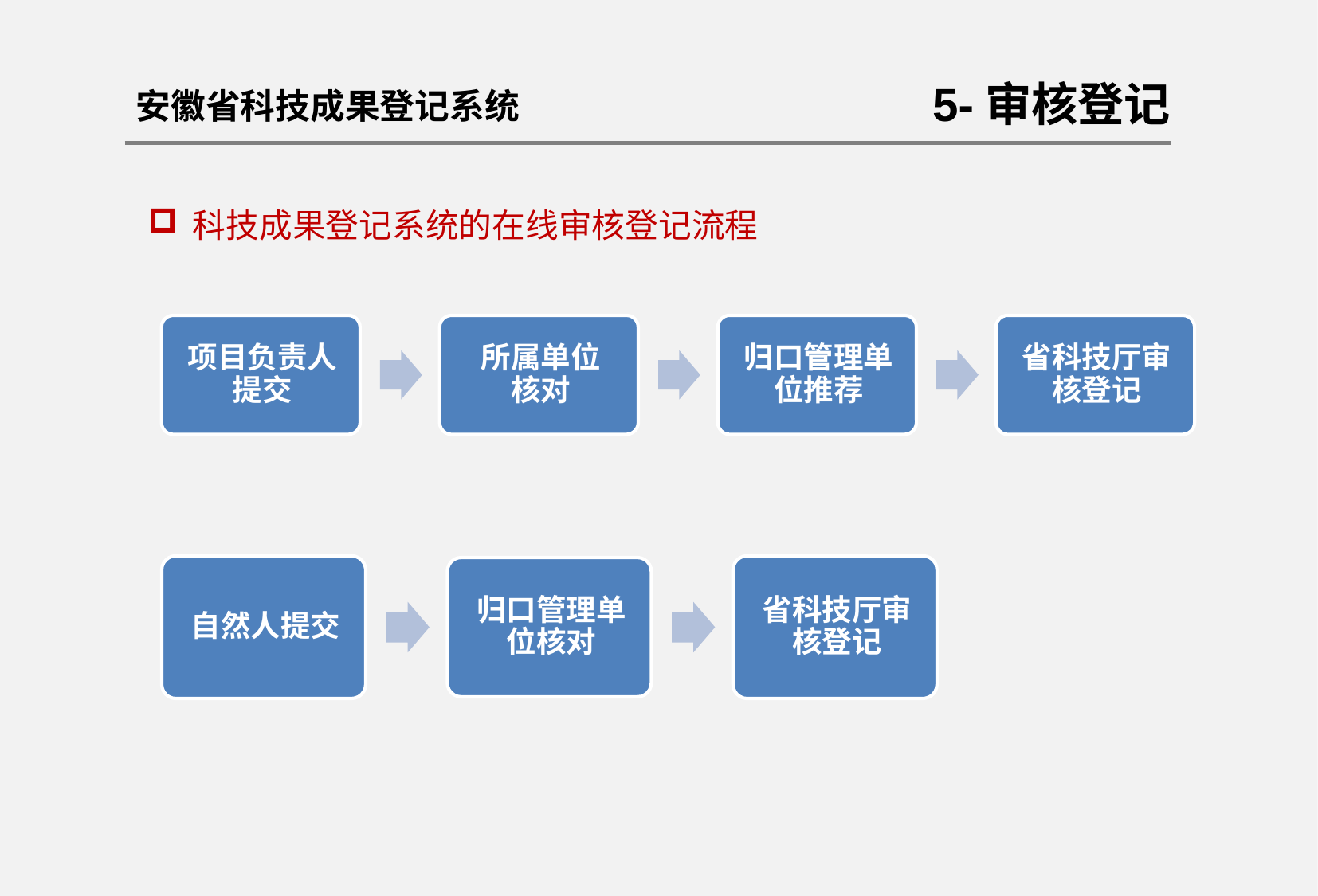

安徽省科技成果登记系统
5-审核登记
科技成果登记系统的在线审核登记流程
项目负责人提交

所属单位
核对

归口管理单位推荐

省科技厅审核登记
自然人提交

归口管理单位核对

省科技厅审核登记
39